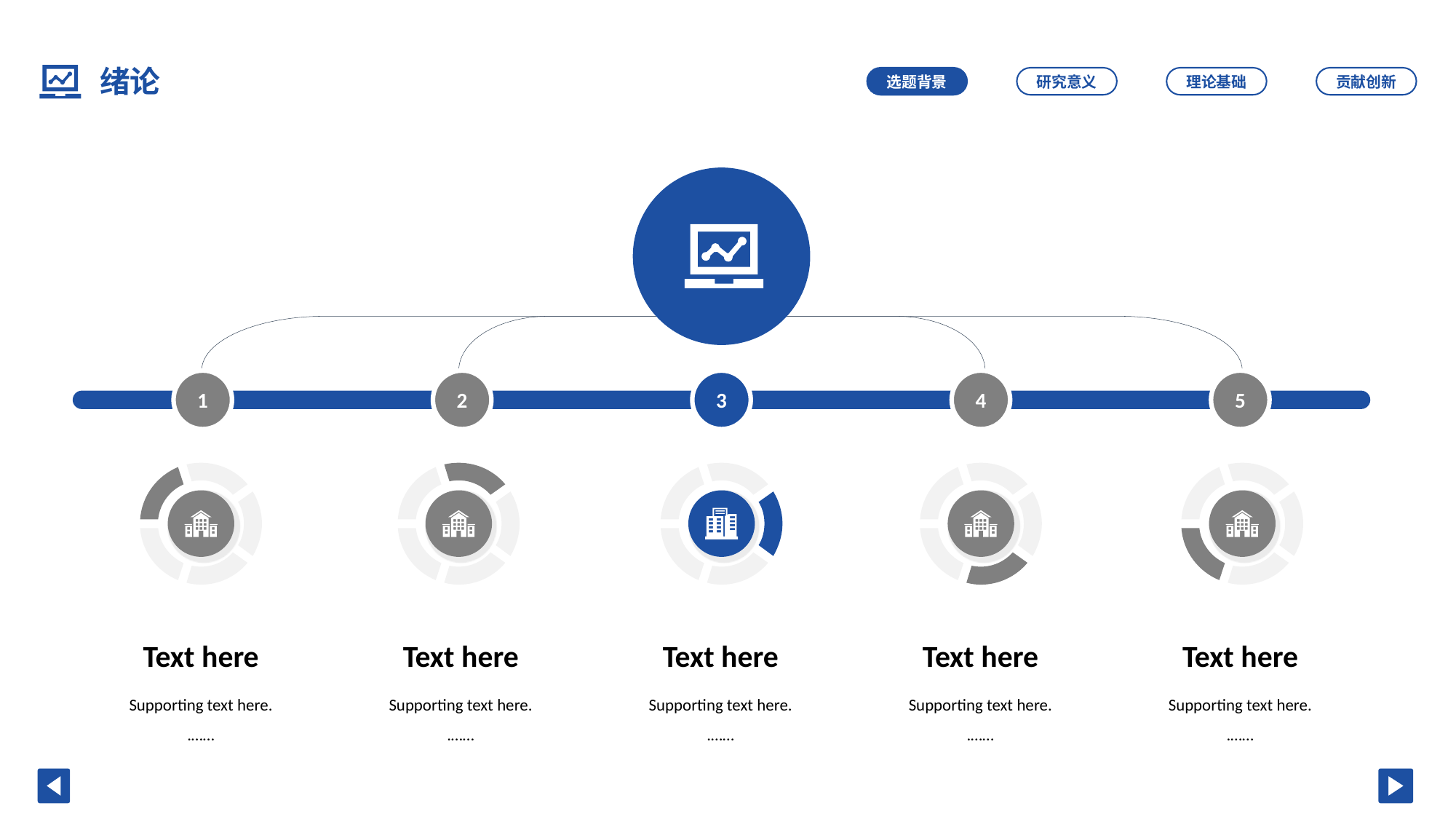

绪论

选题背景
研究意义
理论基础
贡献创新

1
2
3
4
5

Text here
Supporting text here.
.……
Text here
Supporting text here.
.……
Text here
Supporting text here.
.……
Text here
Supporting text here.
.……
Text here
Supporting text here.
.……